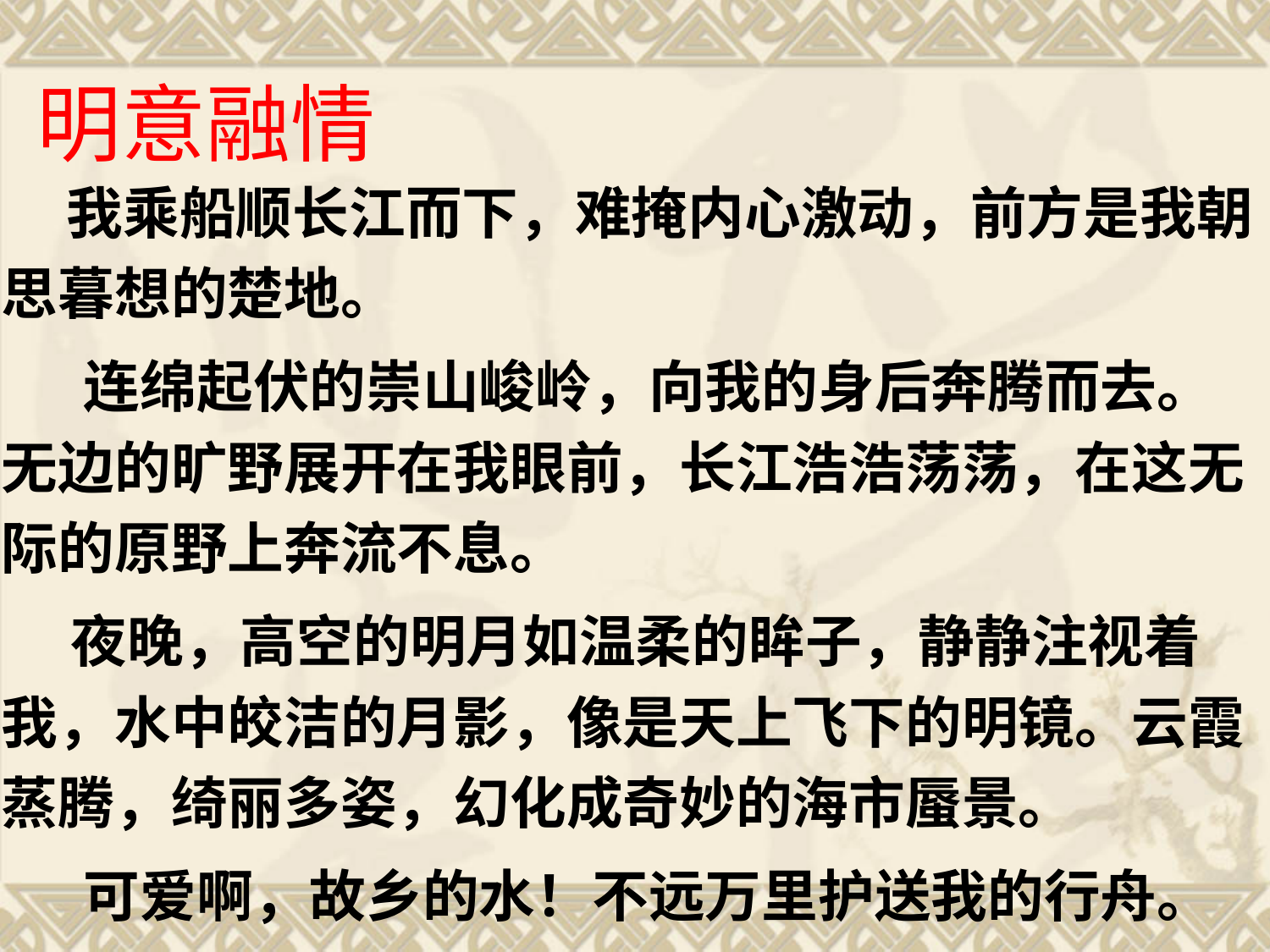

明意融情
    我乘船顺长江而下，难掩内心激动，前方是我朝思暮想的楚地。
　  连绵起伏的崇山峻岭，向我的身后奔腾而去。无边的旷野展开在我眼前，长江浩浩荡荡，在这无际的原野上奔流不息。
　 夜晚，高空的明月如温柔的眸子，静静注视着我，水中皎洁的月影，像是天上飞下的明镜。云霞蒸腾，绮丽多姿，幻化成奇妙的海市蜃景。
　  可爱啊，故乡的水！不远万里护送我的行舟。